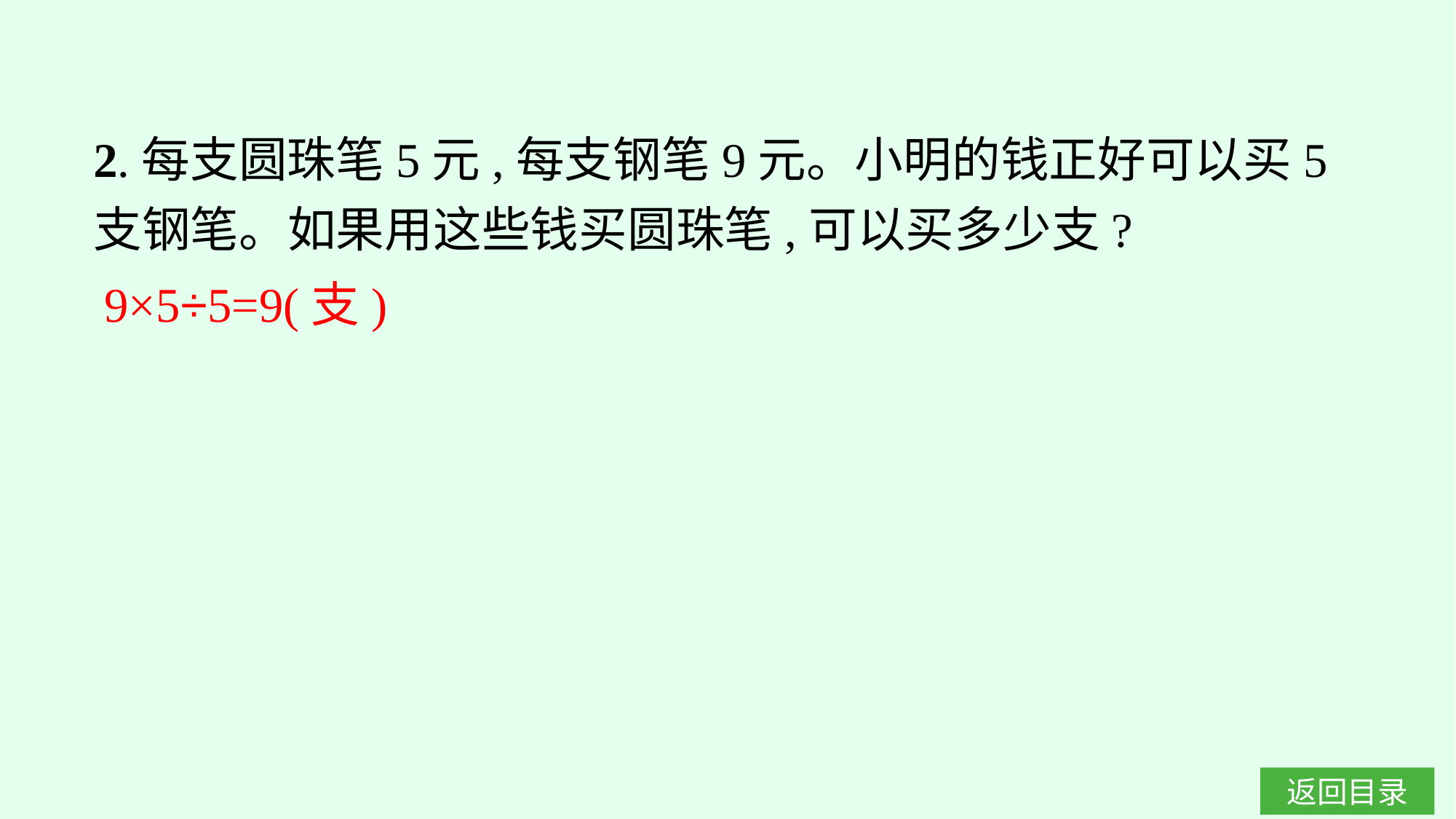

2.每支圆珠笔5元,每支钢笔9元。小明的钱正好可以买5支钢笔。如果用这些钱买圆珠笔,可以买多少支?
9×5÷5=9(支)